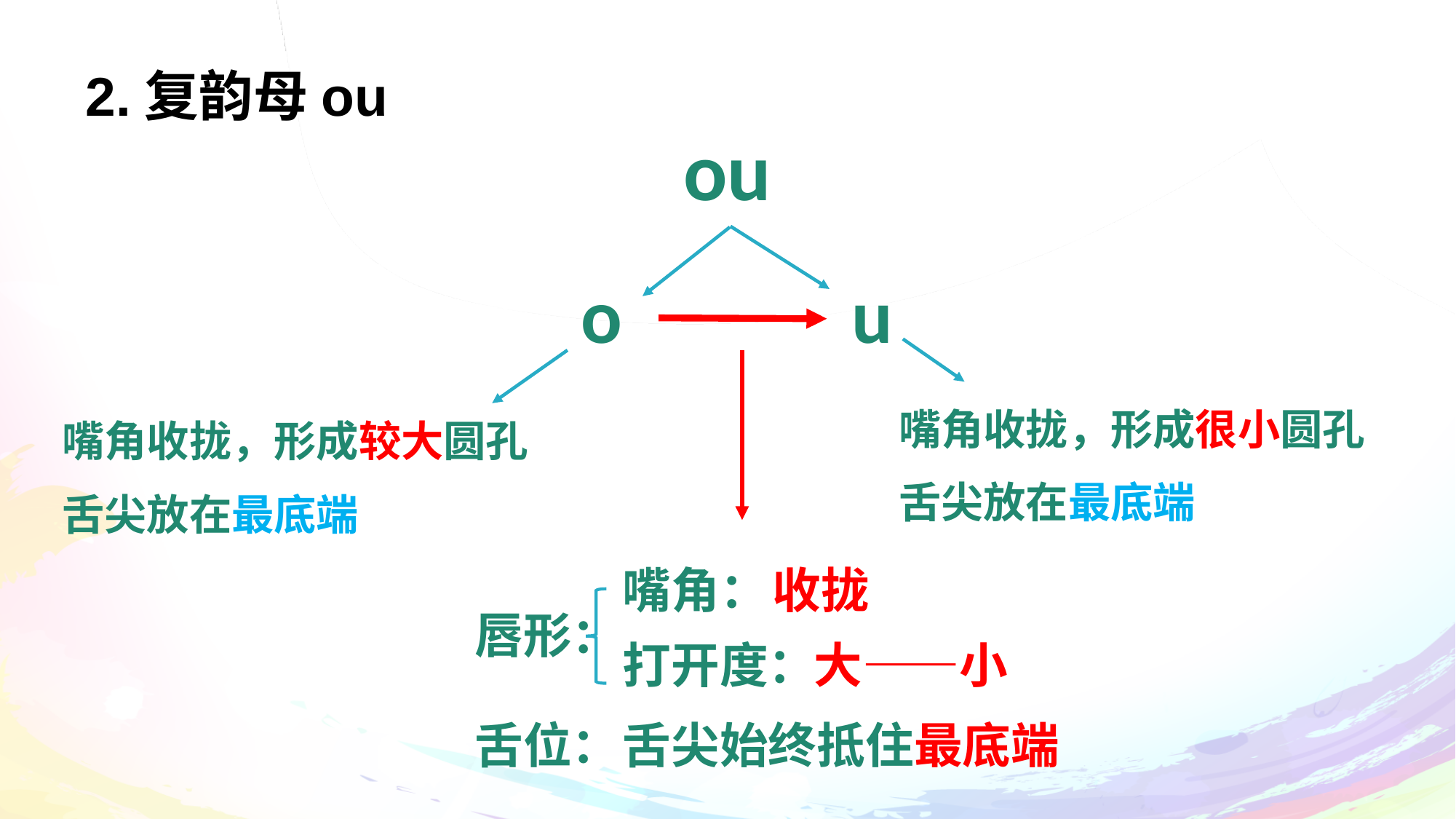

# 2.复韵母ou
ou
u
o
嘴角收拢，形成很小圆孔
舌尖放在最底端
嘴角收拢，形成较大圆孔
舌尖放在最底端
嘴角：
收拢

唇形：
打开度：
大——小
舌位：
舌尖始终抵住最底端